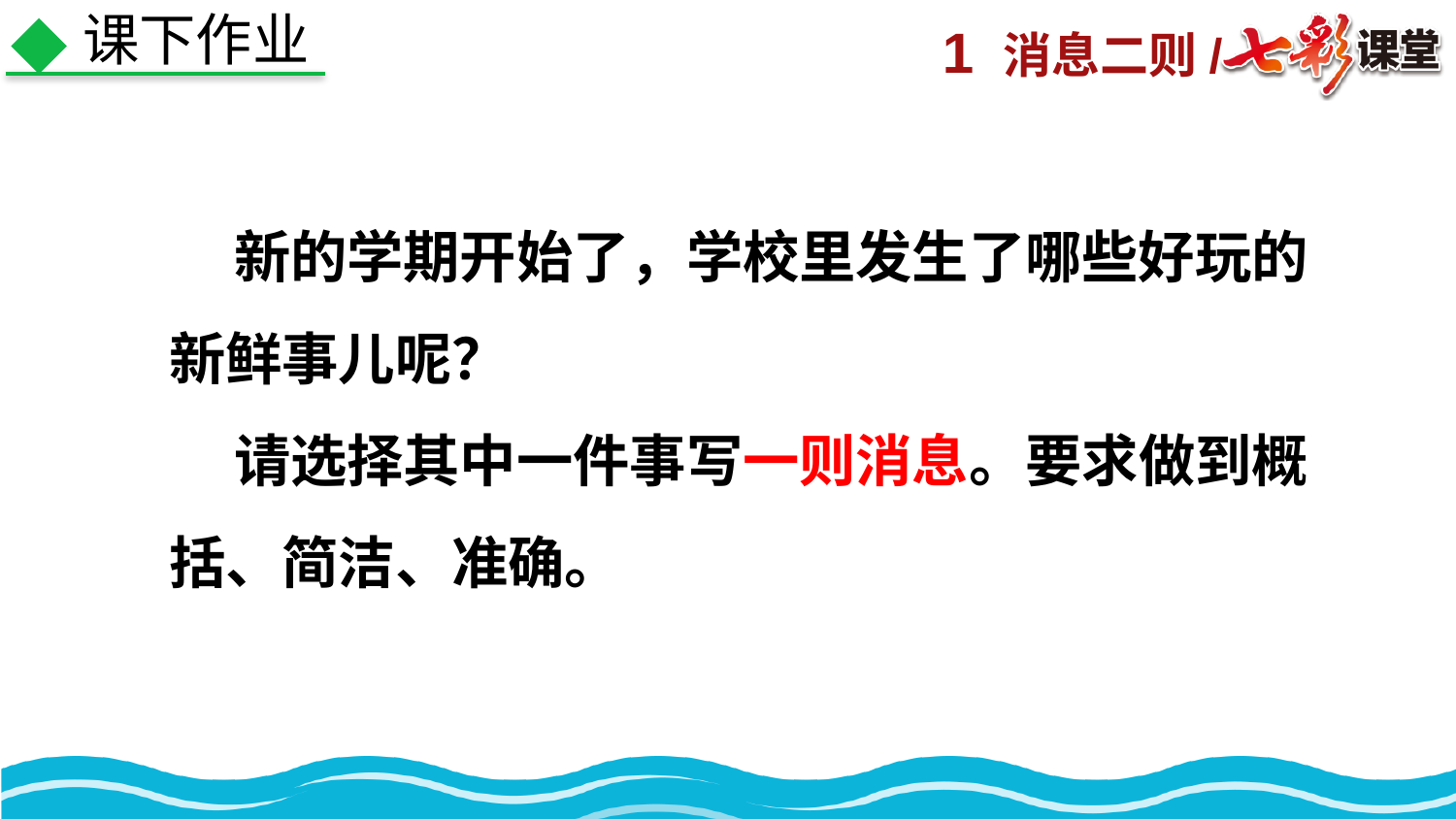

课下作业

    新的学期开始了，学校里发生了哪些好玩的新鲜事儿呢？
    请选择其中一件事写一则消息。要求做到概括、简洁、准确。